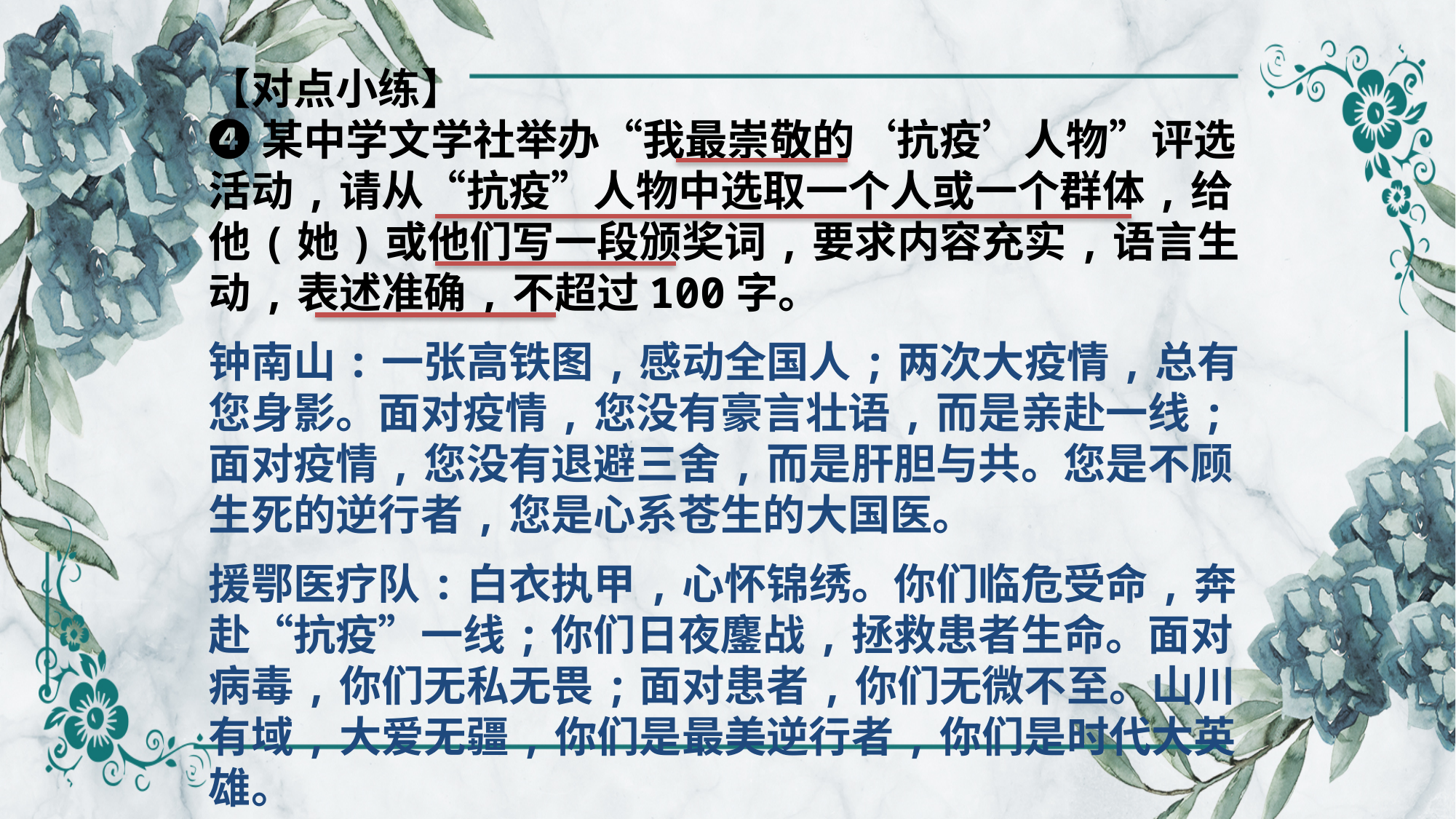

【对点小练】
❹某中学文学社举办“我最崇敬的‘抗疫’人物”评选活动,请从“抗疫”人物中选取一个人或一个群体,给他(她)或他们写一段颁奖词,要求内容充实,语言生动,表述准确,不超过100字。
钟南山:一张高铁图,感动全国人;两次大疫情,总有您身影。面对疫情,您没有豪言壮语,而是亲赴一线;面对疫情,您没有退避三舍,而是肝胆与共。您是不顾生死的逆行者,您是心系苍生的大国医。
援鄂医疗队:白衣执甲,心怀锦绣。你们临危受命,奔赴“抗疫”一线;你们日夜鏖战,拯救患者生命。面对病毒,你们无私无畏;面对患者,你们无微不至。山川有域,大爱无疆,你们是最美逆行者,你们是时代大英雄。